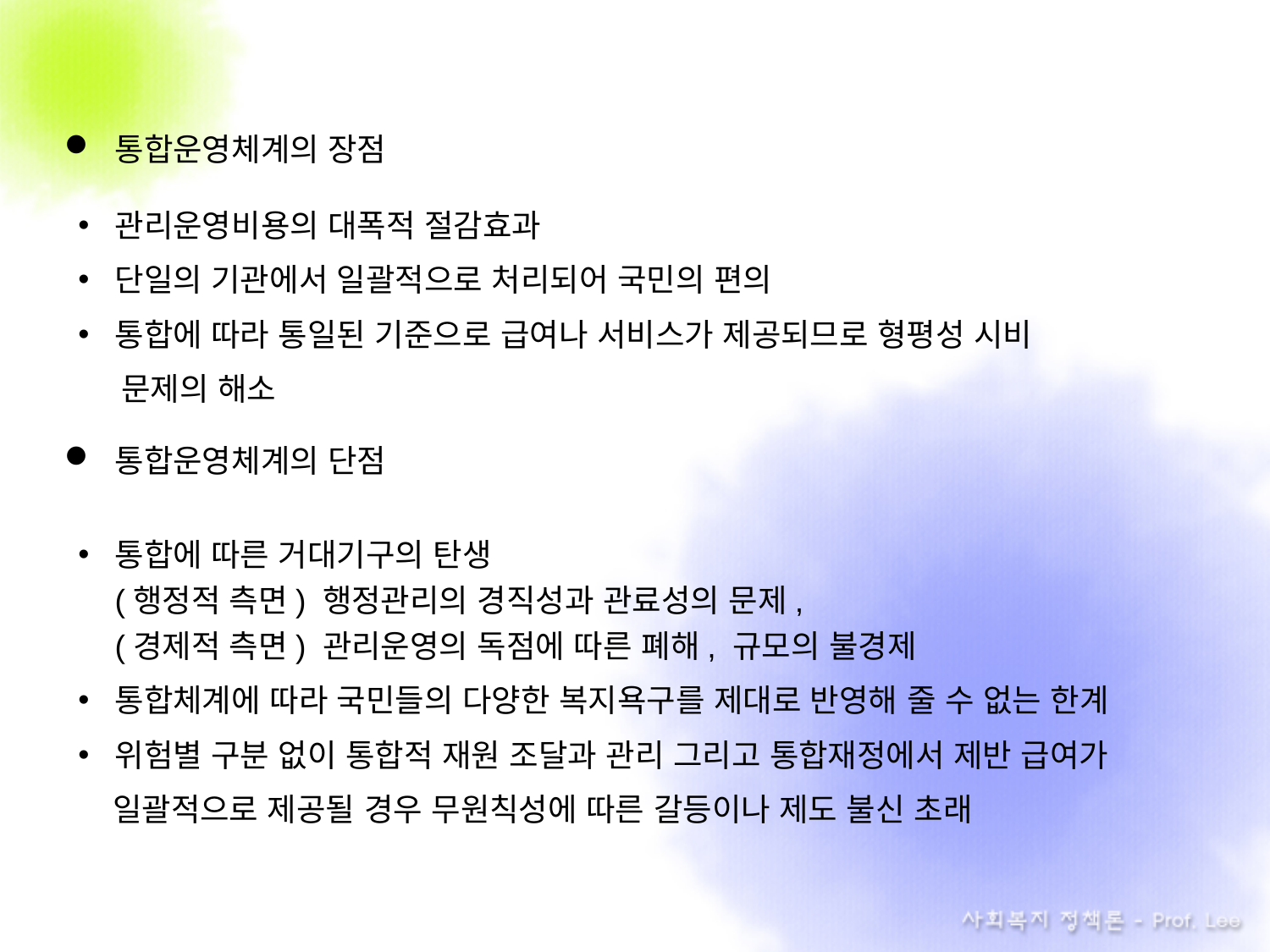

통합운영체계의 장점

관리운영비용의 대폭적 절감효과
단일의 기관에서 일괄적으로 처리되어 국민의 편의
통합에 따라 통일된 기준으로 급여나 서비스가 제공되므로 형평성 시비
  . 문제의 해소
통합운영체계의 단점

통합에 따른 거대기구의 탄생
(행정적 측면) 행정관리의 경직성과 관료성의 문제,
(경제적 측면) 관리운영의 독점에 따른 폐해, 규모의 불경제
통합체계에 따라 국민들의 다양한 복지욕구를 제대로 반영해 줄 수 없는 한계
위험별 구분 없이 통합적 재원 조달과 관리 그리고 통합재정에서 제반 급여가
   일괄적으로 제공될 경우 무원칙성에 따른 갈등이나 제도 불신 초래